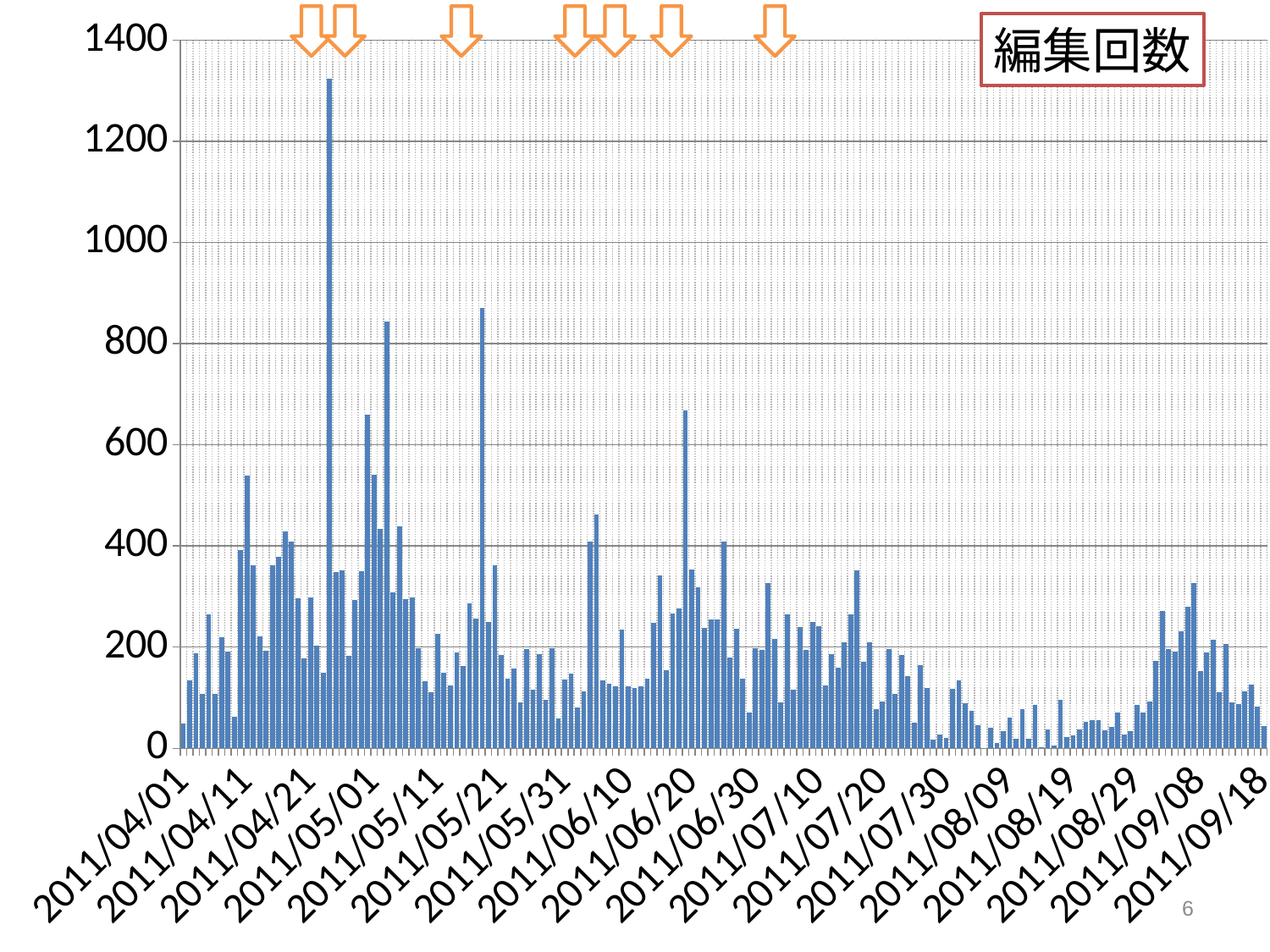

### Chart

| Category | edits |
|---|---|
| 40626 | 1.0 |
| 40627 | 3.0 |
| 40628 | 1.0 |
| 40629 | 15.0 |
| 40634 | 49.0 |
| 40635 | 134.0 |
| 40636 | 188.0 |
| 40637 | 107.0 |
| 40638 | 264.0 |
| 40639 | 108.0 |
| 40640 | 220.0 |
| 40641 | 191.0 |
| 40642 | 63.0 |
| 40643 | 392.0 |
| 40644 | 539.0 |
| 40645 | 361.0 |
| 40646 | 221.0 |
| 40647 | 192.0 |
| 40648 | 362.0 |
| 40649 | 379.0 |
| 40650 | 429.0 |
| 40651 | 409.0 |
| 40652 | 297.0 |
| 40653 | 178.0 |
| 40654 | 299.0 |
| 40655 | 203.0 |
| 40656 | 150.0 |
| 40657 | 1323.0 |
| 40658 | 349.0 |
| 40659 | 351.0 |
| 40660 | 183.0 |
| 40661 | 293.0 |
| 40662 | 350.0 |
| 40663 | 659.0 |
| 40664 | 541.0 |
| 40665 | 433.0 |
| 40666 | 843.0 |
| 40667 | 308.0 |
| 40668 | 439.0 |
| 40669 | 295.0 |
| 40670 | 298.0 |
| 40671 | 197.0 |
| 40672 | 133.0 |
| 40673 | 111.0 |
| 40674 | 226.0 |
| 40675 | 149.0 |
| 40676 | 124.0 |
| 40677 | 189.0 |
| 40678 | 162.0 |
| 40679 | 287.0 |
| 40680 | 257.0 |
| 40681 | 871.0 |
| 40682 | 249.0 |
| 40683 | 362.0 |
| 40684 | 184.0 |
| 40685 | 138.0 |
| 40686 | 158.0 |
| 40687 | 90.0 |
| 40688 | 196.0 |
| 40689 | 115.0 |
| 40690 | 186.0 |
| 40691 | 95.0 |
| 40692 | 198.0 |
| 40693 | 59.0 |
| 40694 | 136.0 |
| 40695 | 147.0 |
| 40696 | 80.0 |
| 40697 | 112.0 |
| 40698 | 408.0 |
| 40699 | 462.0 |
| 40700 | 135.0 |
| 40701 | 127.0 |
| 40702 | 122.0 |
| 40703 | 234.0 |
| 40704 | 123.0 |
| 40705 | 119.0 |
| 40706 | 122.0 |
| 40707 | 138.0 |
| 40708 | 248.0 |
| 40709 | 342.0 |
| 40710 | 155.0 |
| 40711 | 266.0 |
| 40712 | 276.0 |
| 40713 | 668.0 |
| 40714 | 353.0 |
| 40715 | 318.0 |
| 40716 | 238.0 |
| 40717 | 255.0 |
| 40718 | 254.0 |
| 40719 | 409.0 |
| 40720 | 180.0 |
| 40721 | 236.0 |
| 40722 | 137.0 |
| 40723 | 70.0 |
| 40724 | 197.0 |
| 40725 | 195.0 |
| 40726 | 326.0 |
| 40727 | 216.0 |
| 40728 | 91.0 |
| 40729 | 265.0 |
| 40730 | 116.0 |
| 40731 | 240.0 |
| 40732 | 194.0 |
| 40733 | 250.0 |
| 40734 | 241.0 |
| 40735 | 125.0 |
| 40736 | 187.0 |
| 40737 | 159.0 |
| 40738 | 210.0 |
| 40739 | 265.0 |
| 40740 | 351.0 |
| 40741 | 171.0 |
| 40742 | 210.0 |
| 40743 | 78.0 |
| 40744 | 93.0 |
| 40745 | 196.0 |
| 40746 | 107.0 |
| 40747 | 185.0 |
| 40748 | 142.0 |
| 40749 | 50.0 |
| 40750 | 165.0 |
| 40751 | 119.0 |
| 40752 | 17.0 |
| 40753 | 27.0 |
| 40754 | 21.0 |
| 40755 | 118.0 |
| 40756 | 135.0 |
| 40757 | 89.0 |
| 40758 | 74.0 |
| 40759 | 45.0 |
| 40761 | 40.0 |
| 40762 | 10.0 |
| 40763 | 34.0 |
| 40764 | 60.0 |
| 40765 | 19.0 |
| 40766 | 78.0 |
| 40767 | 19.0 |
| 40768 | 85.0 |
| 40769 | 2.0 |
| 40770 | 37.0 |
| 40771 | 5.0 |
| 40772 | 95.0 |
| 40773 | 23.0 |
| 40774 | 25.0 |
| 40775 | 37.0 |
| 40776 | 53.0 |
| 40777 | 55.0 |
| 40778 | 55.0 |
| 40779 | 36.0 |
| 40780 | 43.0 |
| 40781 | 71.0 |
| 40782 | 27.0 |
| 40783 | 34.0 |
| 40784 | 85.0 |
| 40785 | 70.0 |
| 40786 | 92.0 |
| 40787 | 172.0 |
| 40788 | 271.0 |
| 40789 | 196.0 |
| 40790 | 191.0 |
| 40791 | 232.0 |
| 40792 | 279.0 |
| 40793 | 327.0 |
| 40794 | 153.0 |
| 40795 | 189.0 |
| 40796 | 215.0 |
| 40797 | 111.0 |
| 40798 | 206.0 |
| 40799 | 91.0 |
| 40800 | 87.0 |
| 40801 | 113.0 |
| 40802 | 126.0 |
| 40803 | 83.0 |
| 40804 | 44.0 |

編集回数
6